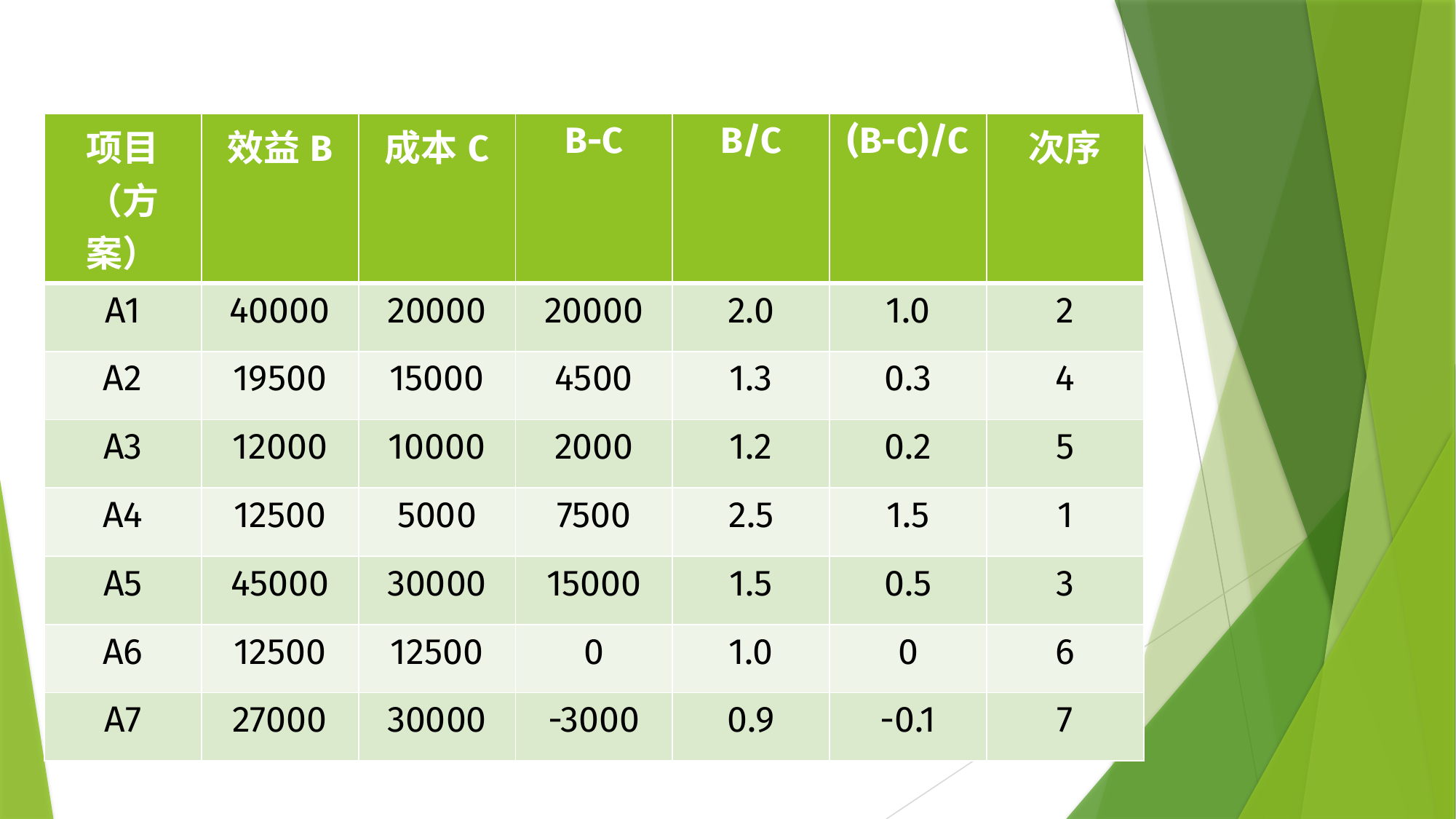

| 项目（方案） | 效益B | 成本C | B-C | B/C | (B-C)/C | 次序 |
| --- | --- | --- | --- | --- | --- | --- |
| A1 | 40000 | 20000 | 20000 | 2.0 | 1.0 | 2 |
| A2 | 19500 | 15000 | 4500 | 1.3 | 0.3 | 4 |
| A3 | 12000 | 10000 | 2000 | 1.2 | 0.2 | 5 |
| A4 | 12500 | 5000 | 7500 | 2.5 | 1.5 | 1 |
| A5 | 45000 | 30000 | 15000 | 1.5 | 0.5 | 3 |
| A6 | 12500 | 12500 | 0 | 1.0 | 0 | 6 |
| A7 | 27000 | 30000 | -3000 | 0.9 | -0.1 | 7 |
.
50